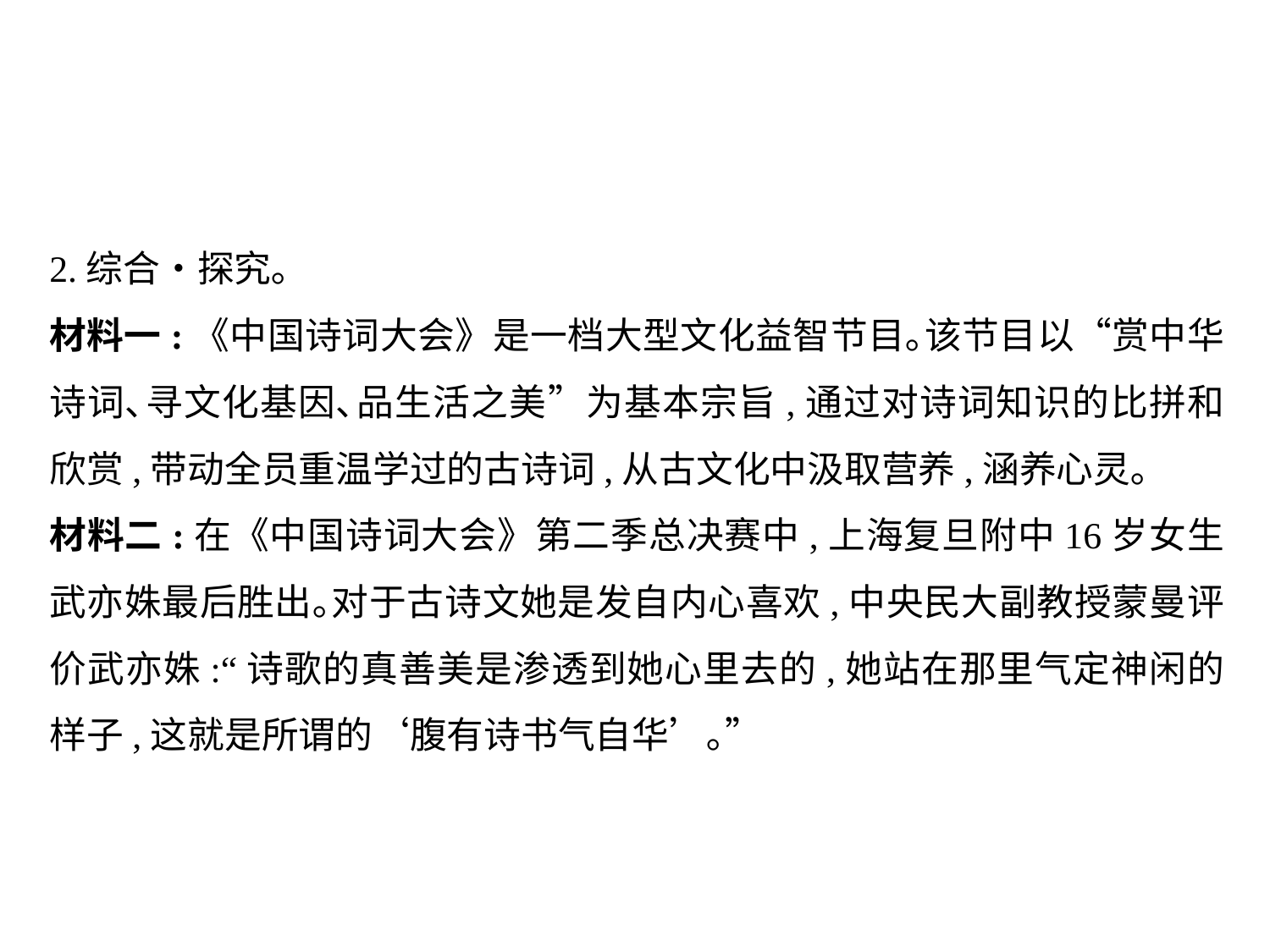

2.综合•探究｡
材料一:《中国诗词大会》是一档大型文化益智节目｡该节目以“赏中华诗词､寻文化基因､品生活之美”为基本宗旨,通过对诗词知识的比拼和欣赏,带动全员重温学过的古诗词,从古文化中汲取营养,涵养心灵｡
材料二:在《中国诗词大会》第二季总决赛中,上海复旦附中16岁女生武亦姝最后胜出｡对于古诗文她是发自内心喜欢,中央民大副教授蒙曼评价武亦姝:“诗歌的真善美是渗透到她心里去的,她站在那里气定神闲的样子,这就是所谓的‘腹有诗书气自华’｡”